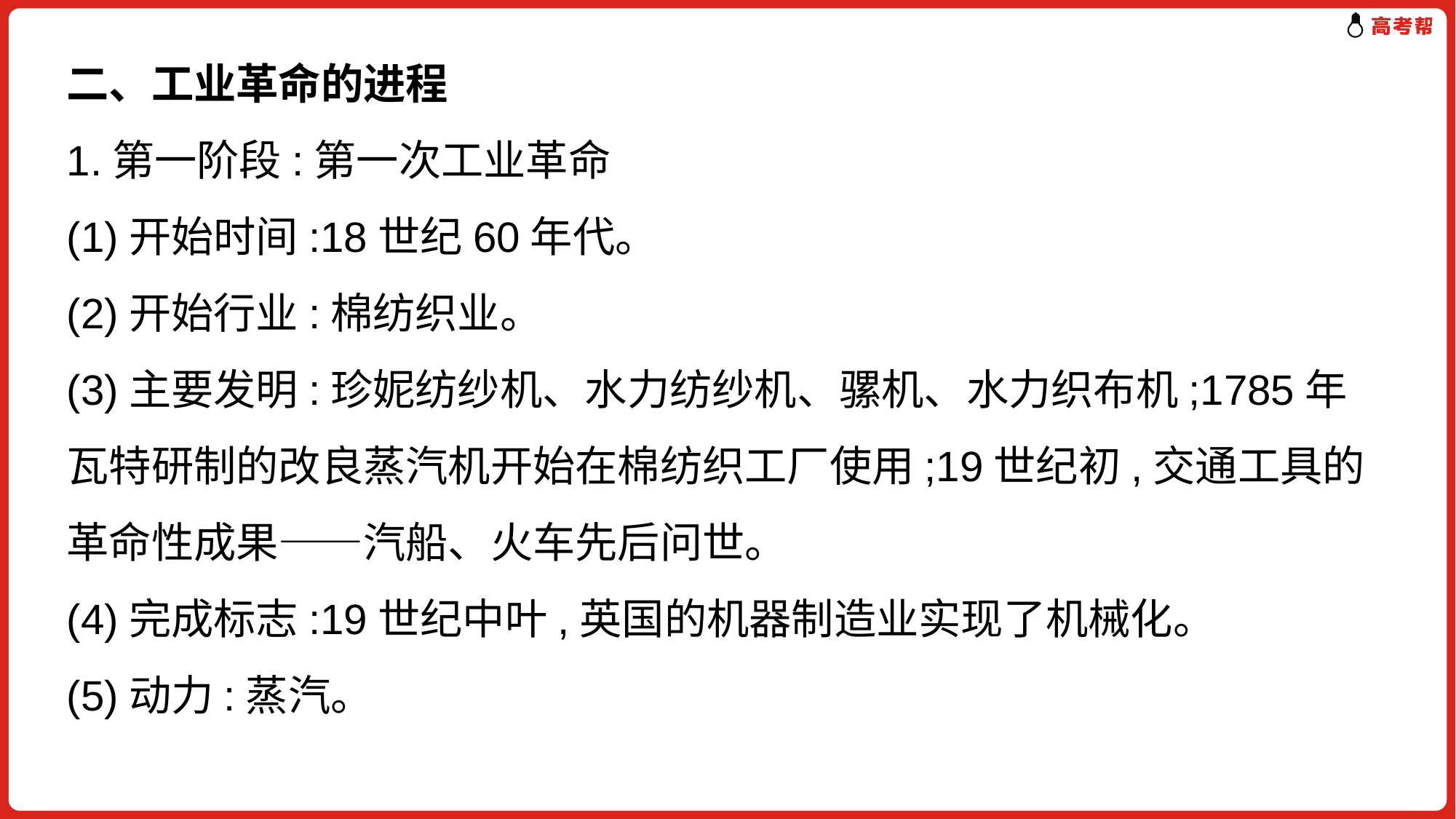

二、工业革命的进程
1.第一阶段:第一次工业革命
(1)开始时间:18世纪60年代。
(2)开始行业:棉纺织业。
(3)主要发明:珍妮纺纱机、水力纺纱机、骡机、水力织布机;1785年瓦特研制的改良蒸汽机开始在棉纺织工厂使用;19世纪初,交通工具的革命性成果——汽船、火车先后问世。
(4)完成标志:19世纪中叶,英国的机器制造业实现了机械化。
(5)动力:蒸汽。